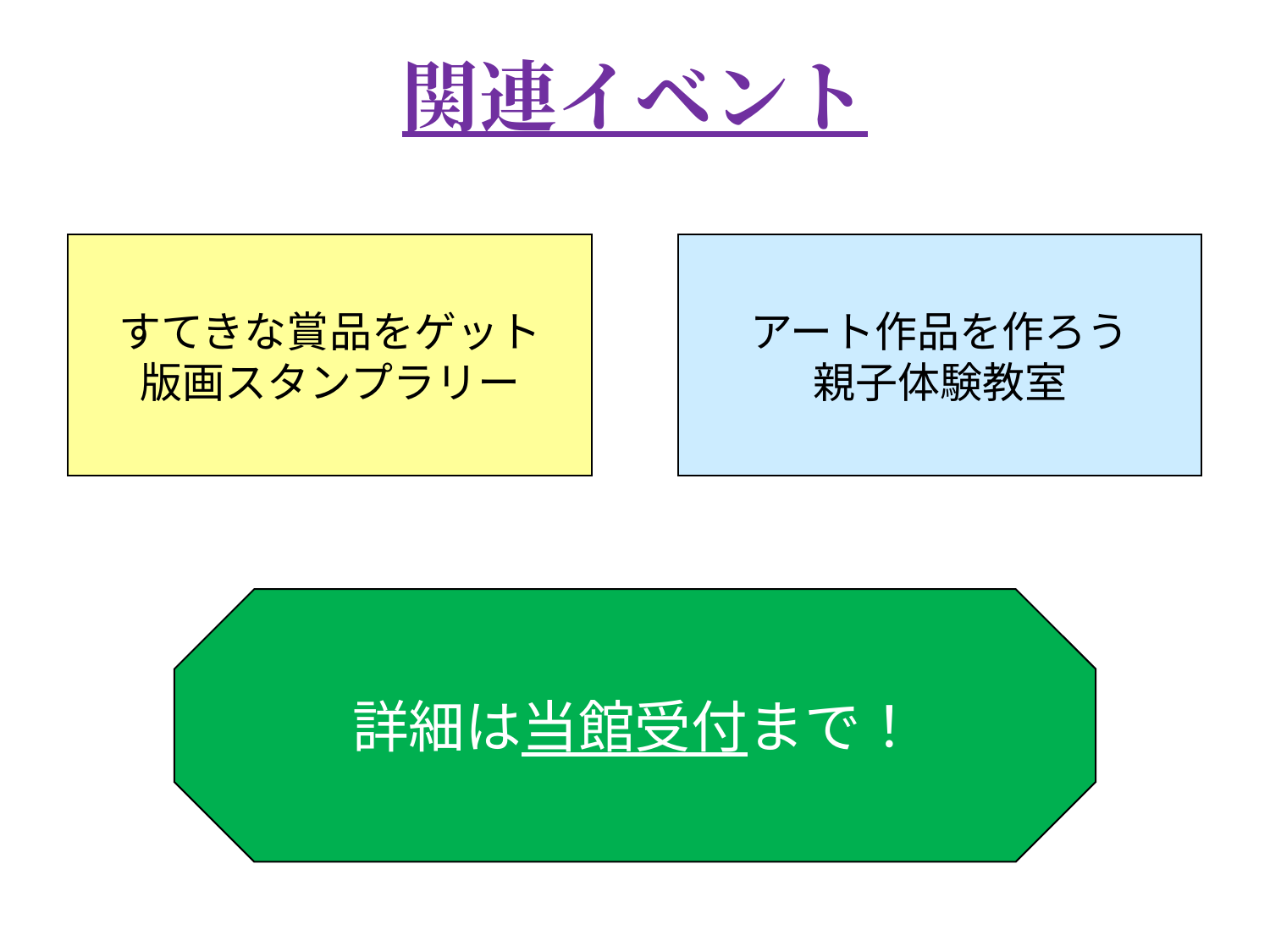

関連イベント
すてきな賞品をゲット
版画スタンプラリー
アート作品を作ろう
親子体験教室
詳細は当館受付まで！